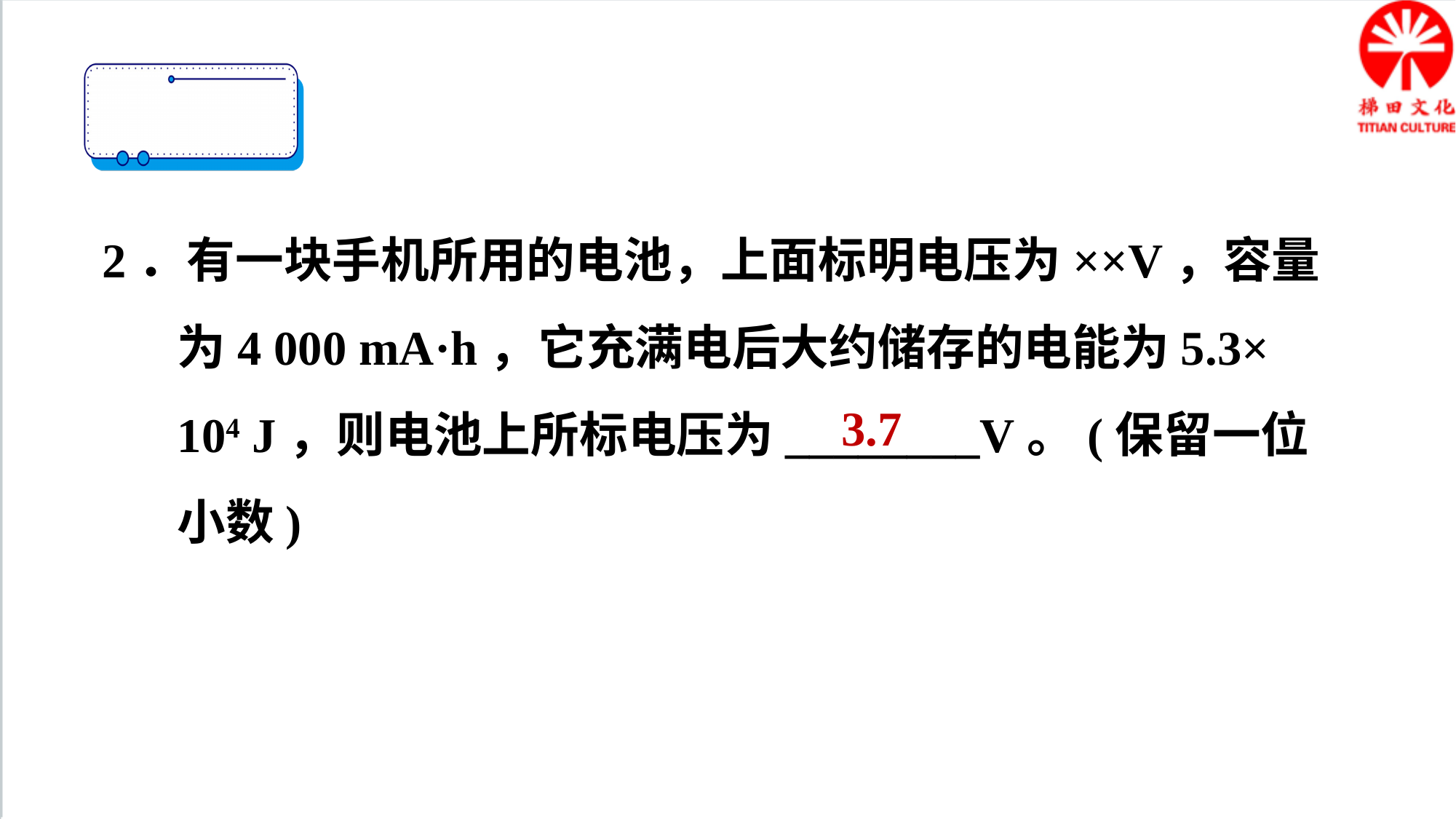

2．有一块手机所用的电池，上面标明电压为××V，容量为4 000 mA·h，它充满电后大约储存的电能为5.3×
104 J，则电池上所标电压为________V。(保留一位小数)
3.7